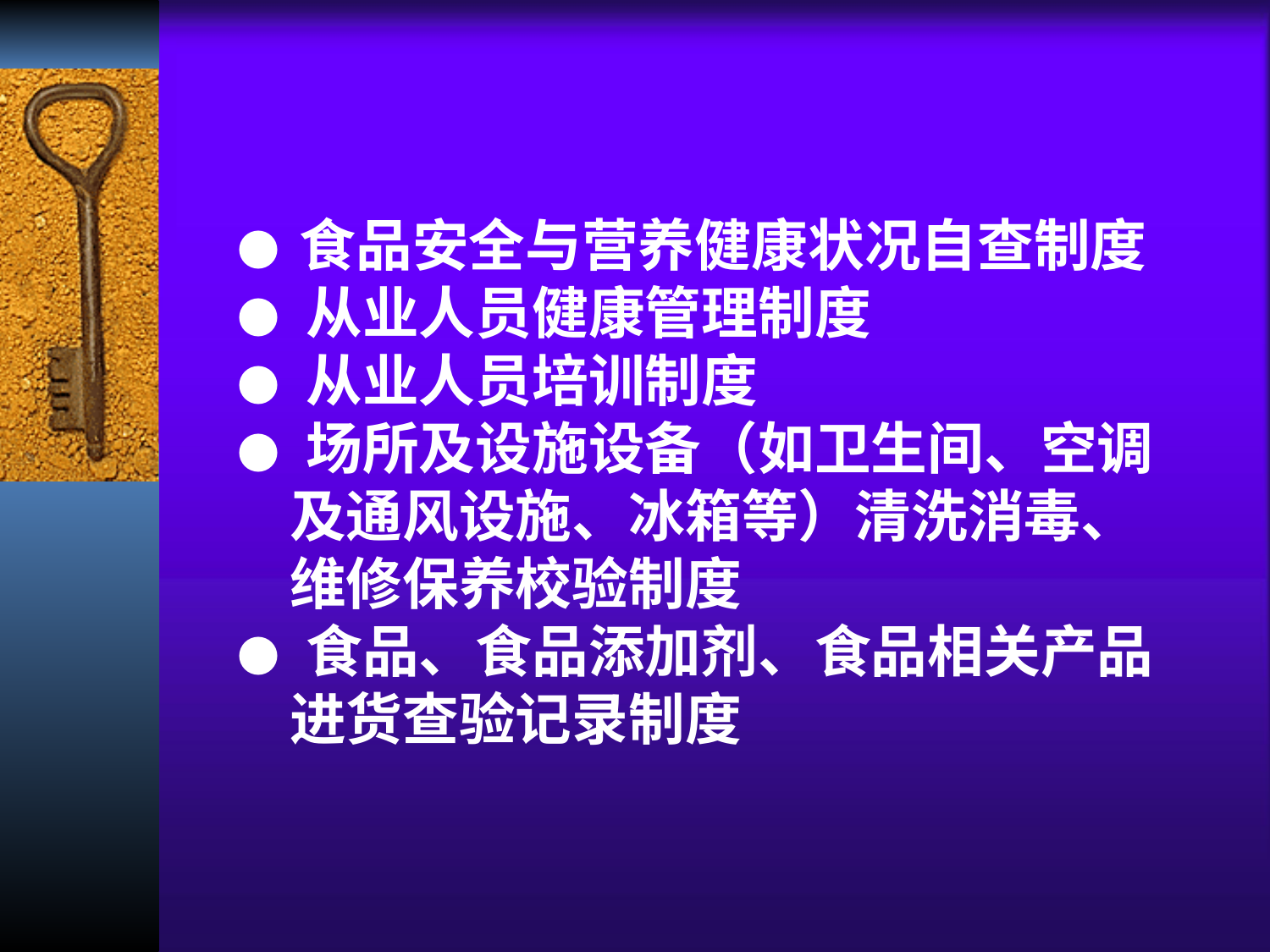

● 食品安全与营养健康状况自查制度
● 从业人员健康管理制度
● 从业人员培训制度
● 场所及设施设备（如卫生间、空调
   及通风设施、冰箱等）清洗消毒、
   维修保养校验制度
● 食品、食品添加剂、食品相关产品
   进货查验记录制度